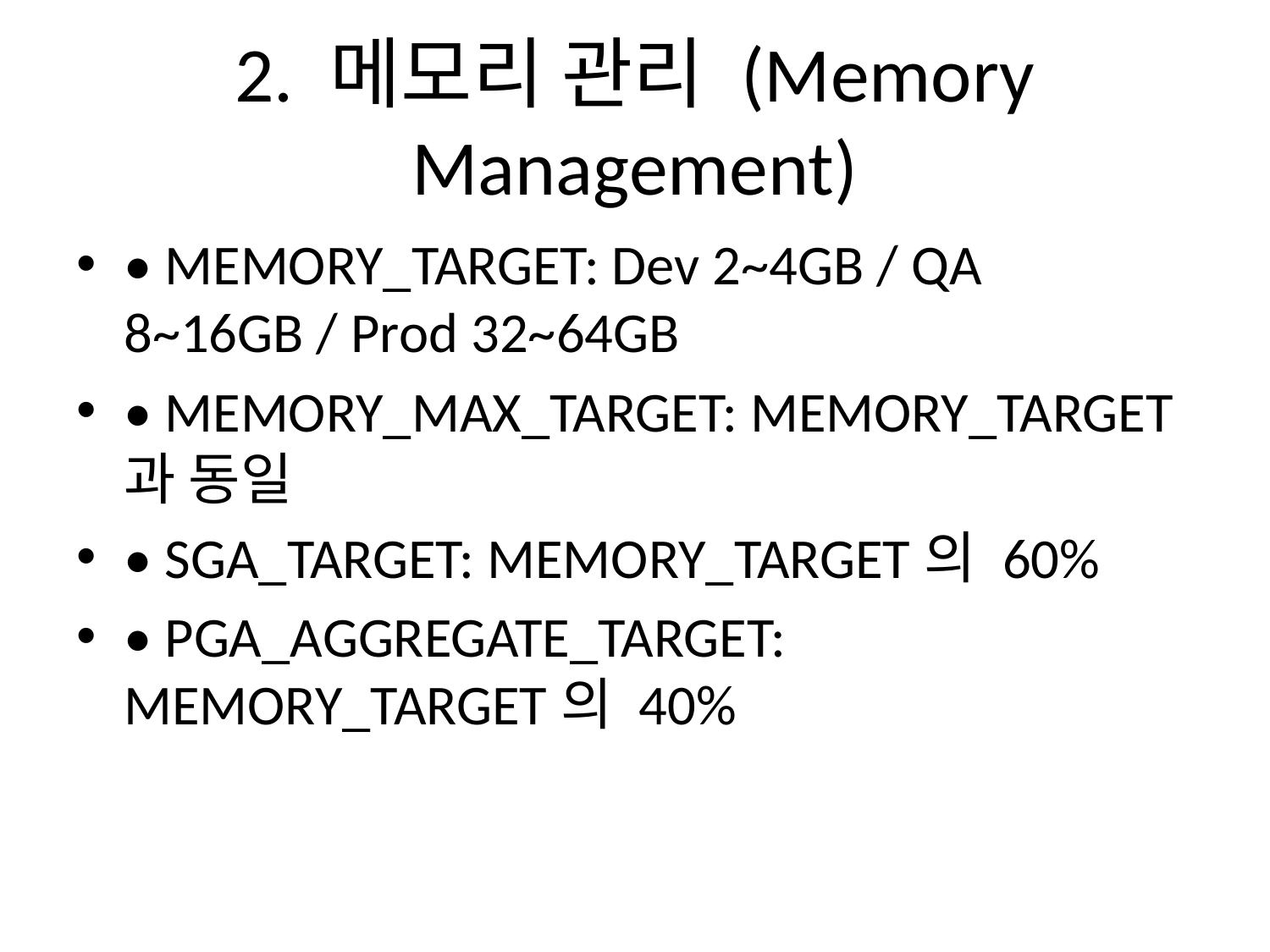

# 2. 메모리 관리 (Memory Management)
• MEMORY_TARGET: Dev 2~4GB / QA 8~16GB / Prod 32~64GB
• MEMORY_MAX_TARGET: MEMORY_TARGET과 동일
• SGA_TARGET: MEMORY_TARGET의 60%
• PGA_AGGREGATE_TARGET: MEMORY_TARGET의 40%